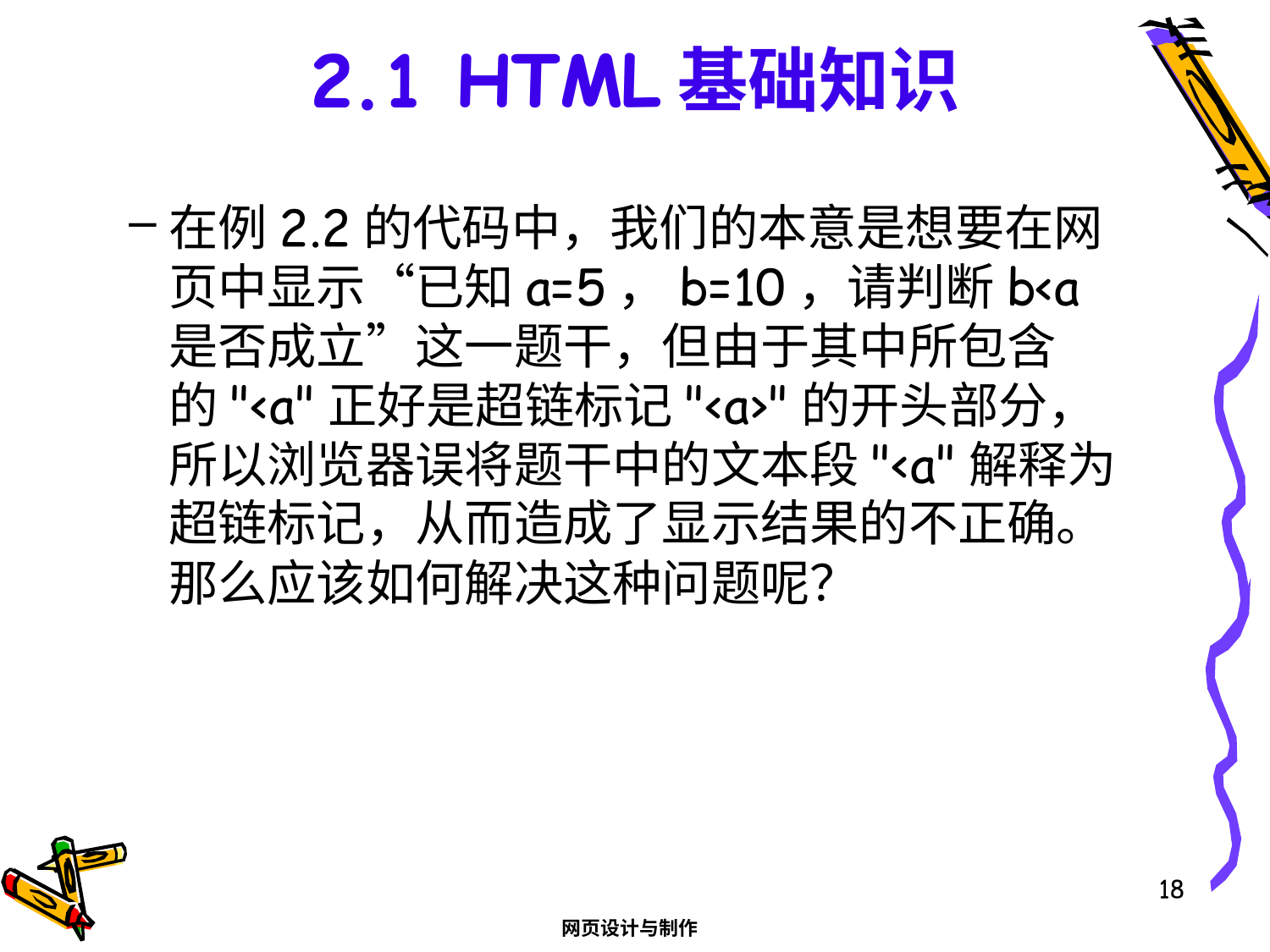

# 2.1 HTML基础知识
在例2.2的代码中，我们的本意是想要在网页中显示“已知a=5，b=10，请判断b<a是否成立”这一题干，但由于其中所包含的"<a"正好是超链标记"<a>"的开头部分，所以浏览器误将题干中的文本段"<a"解释为超链标记，从而造成了显示结果的不正确。那么应该如何解决这种问题呢？
18
网页设计与制作